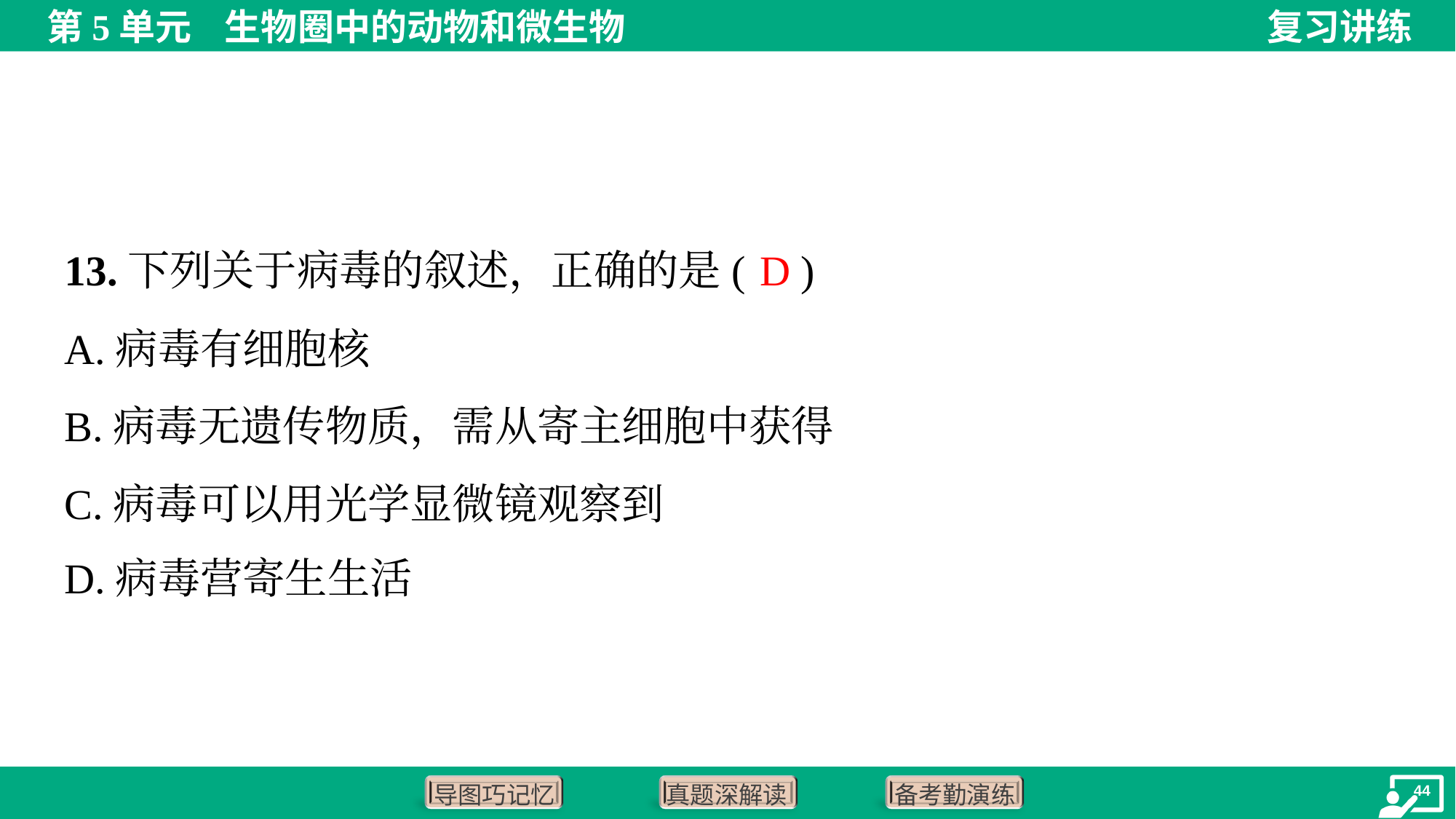

D
13.下列关于病毒的叙述，正确的是(     )
A.病毒有细胞核
B.病毒无遗传物质，需从寄主细胞中获得
C.病毒可以用光学显微镜观察到
D.病毒营寄生生活